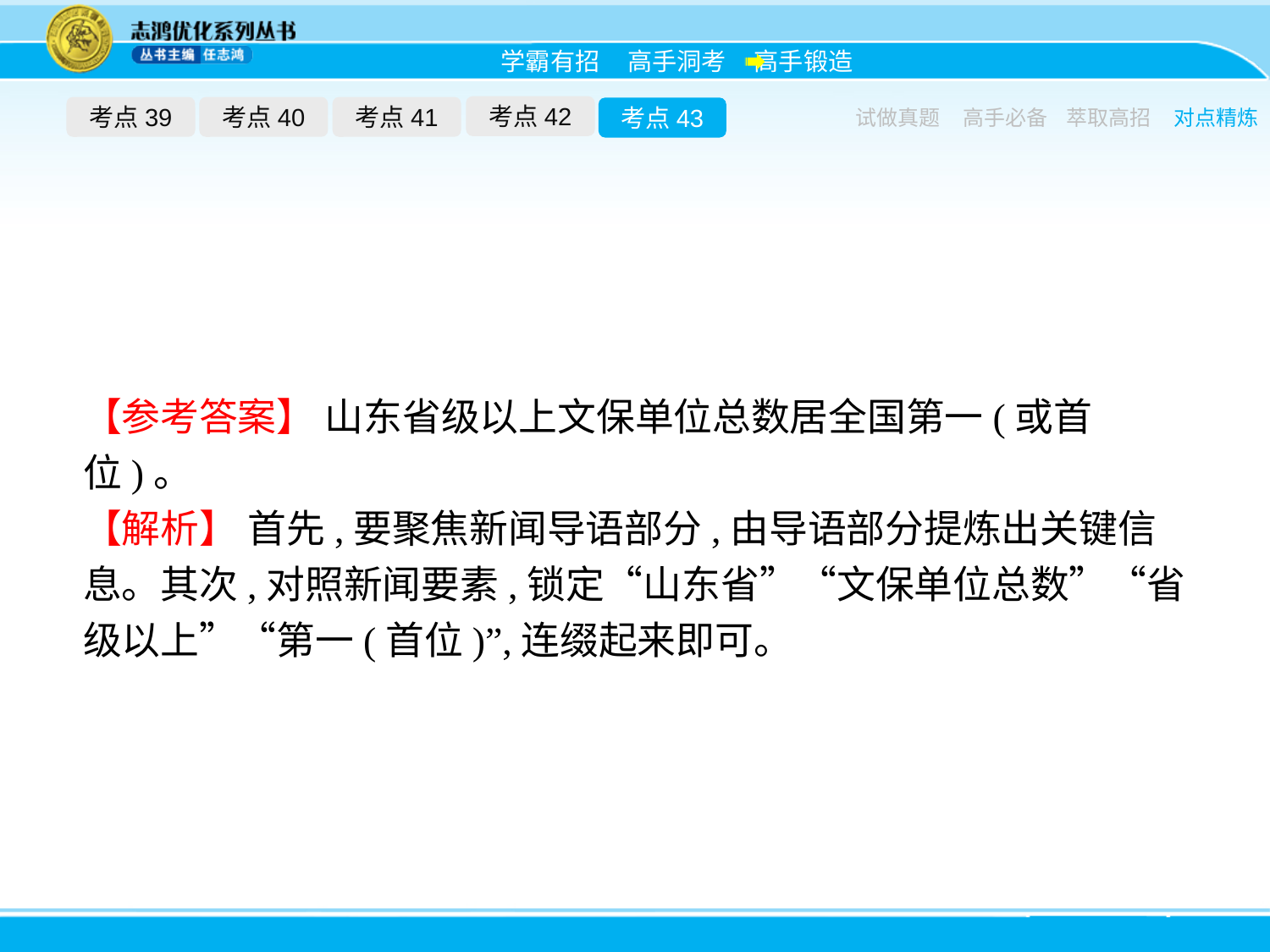

考点42
考点39
考点40
考点41
考点43
试做真题
高手必备
萃取高招
对点精炼
【参考答案】 山东省级以上文保单位总数居全国第一(或首位)。
【解析】 首先,要聚焦新闻导语部分,由导语部分提炼出关键信息。其次,对照新闻要素,锁定“山东省”“文保单位总数”“省级以上”“第一(首位)”,连缀起来即可。